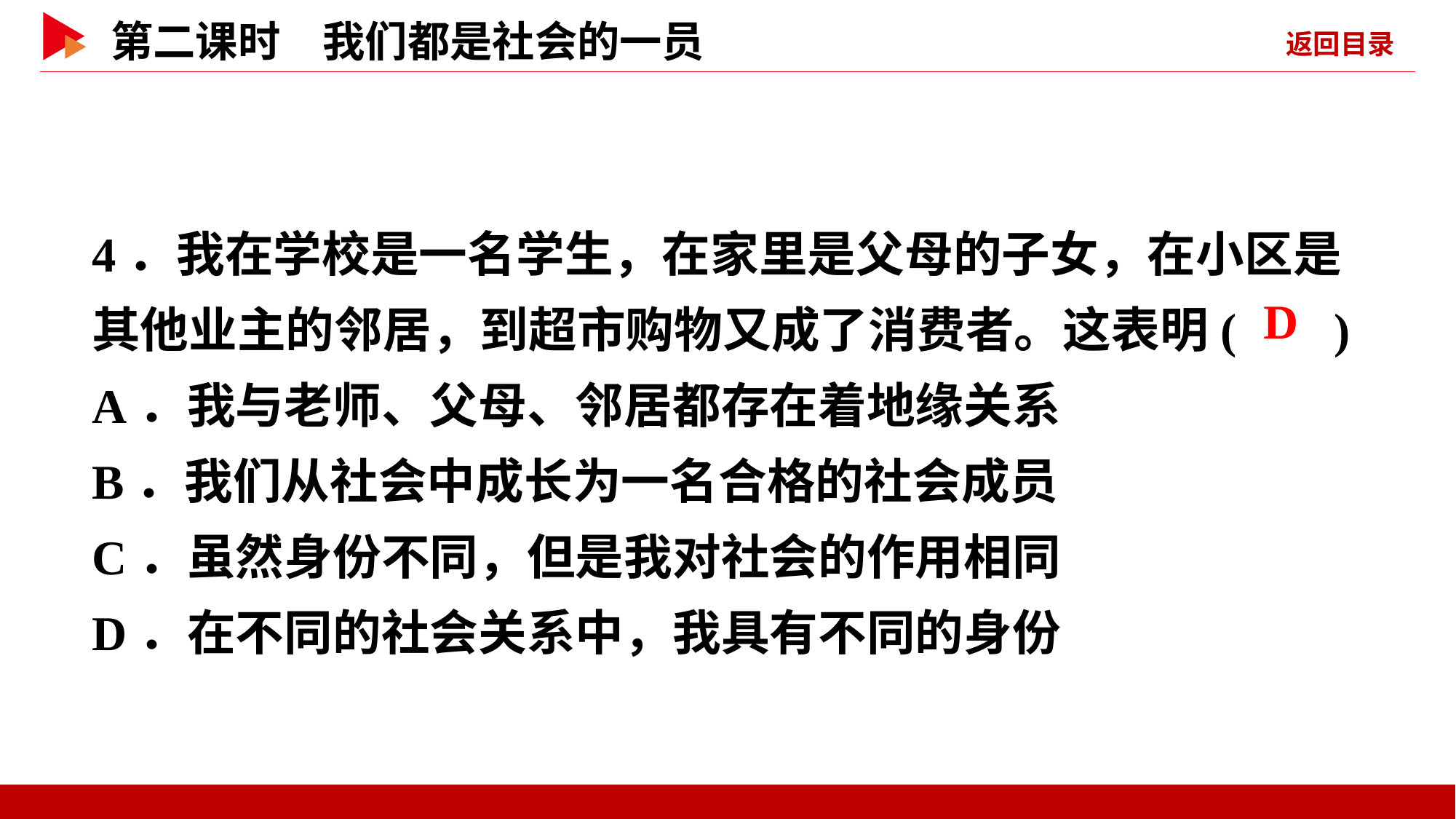

4．我在学校是一名学生，在家里是父母的子女，在小区是其他业主的邻居，到超市购物又成了消费者。这表明(        )
A．我与老师、父母、邻居都存在着地缘关系
B．我们从社会中成长为一名合格的社会成员
C．虽然身份不同，但是我对社会的作用相同
D．在不同的社会关系中，我具有不同的身份
   D